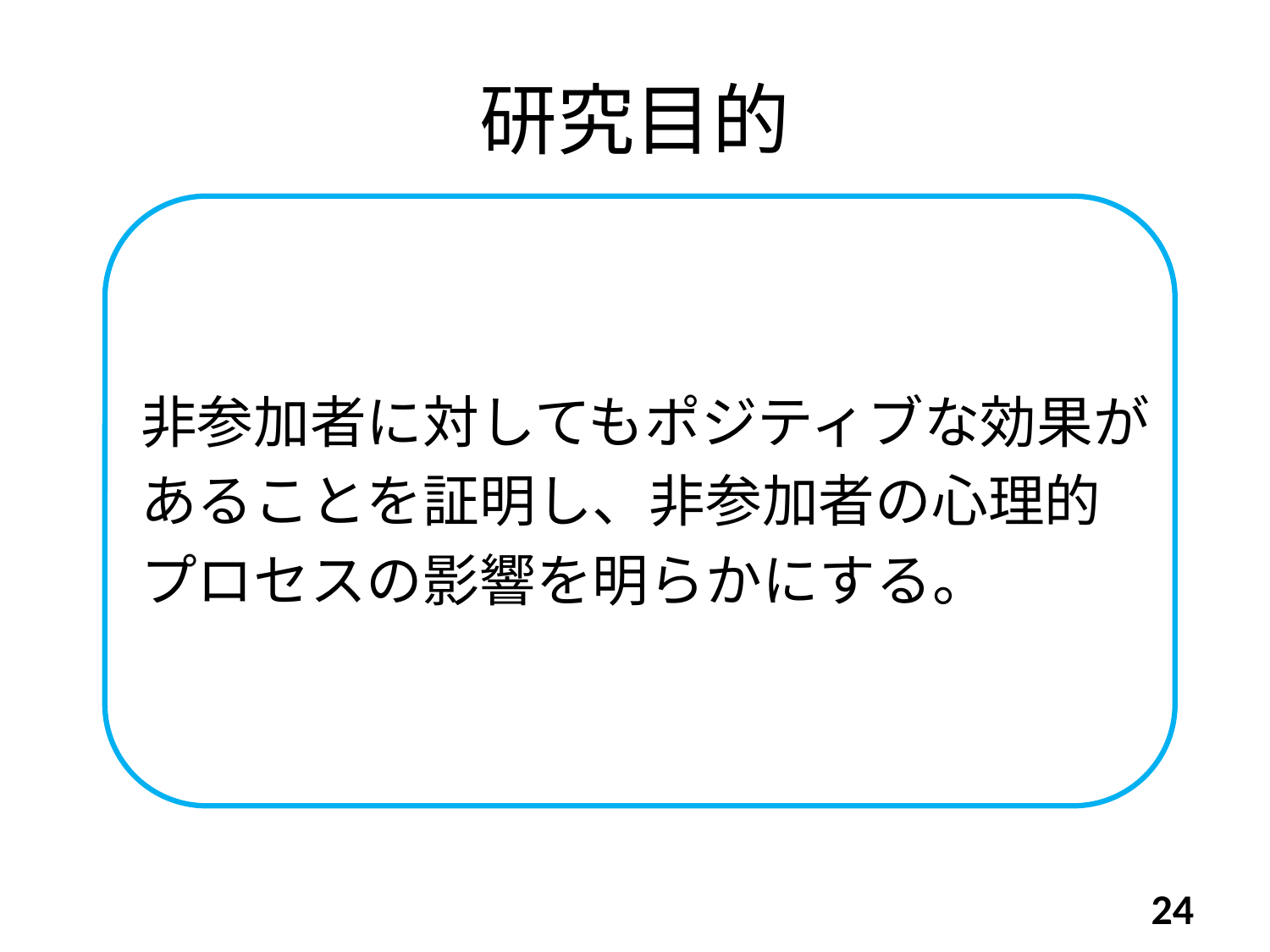

# 研究目的

    非参加者に対してもポジティブな効果が
    あることを証明し、非参加者の心理的
    プロセスの影響を明らかにする。

24